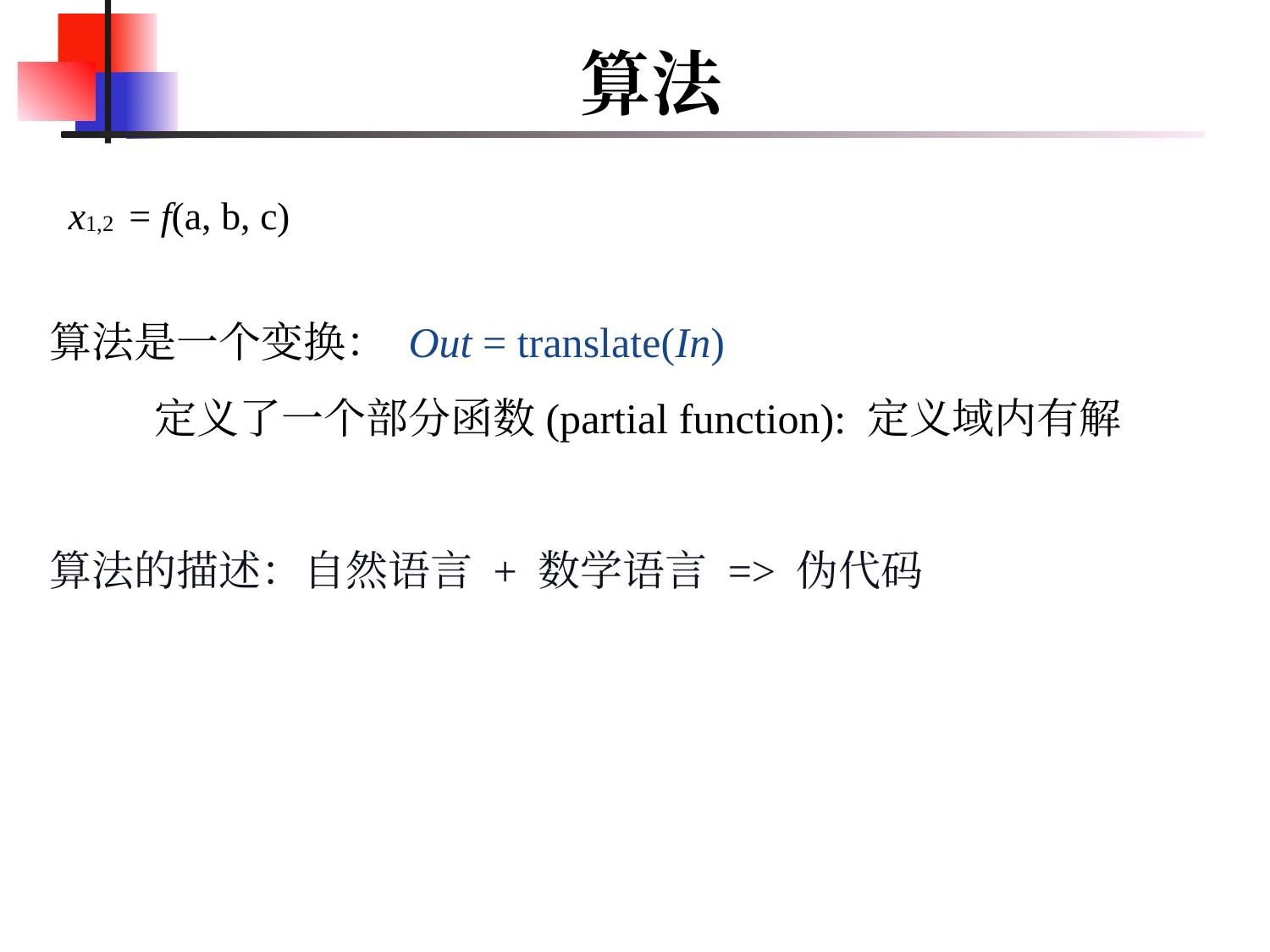

# 算法
x1,2  = f(a, b, c)
算法是一个变换： Out = translate(In)
         定义了一个部分函数(partial function): 定义域内有解

算法的描述：自然语言 + 数学语言 => 伪代码